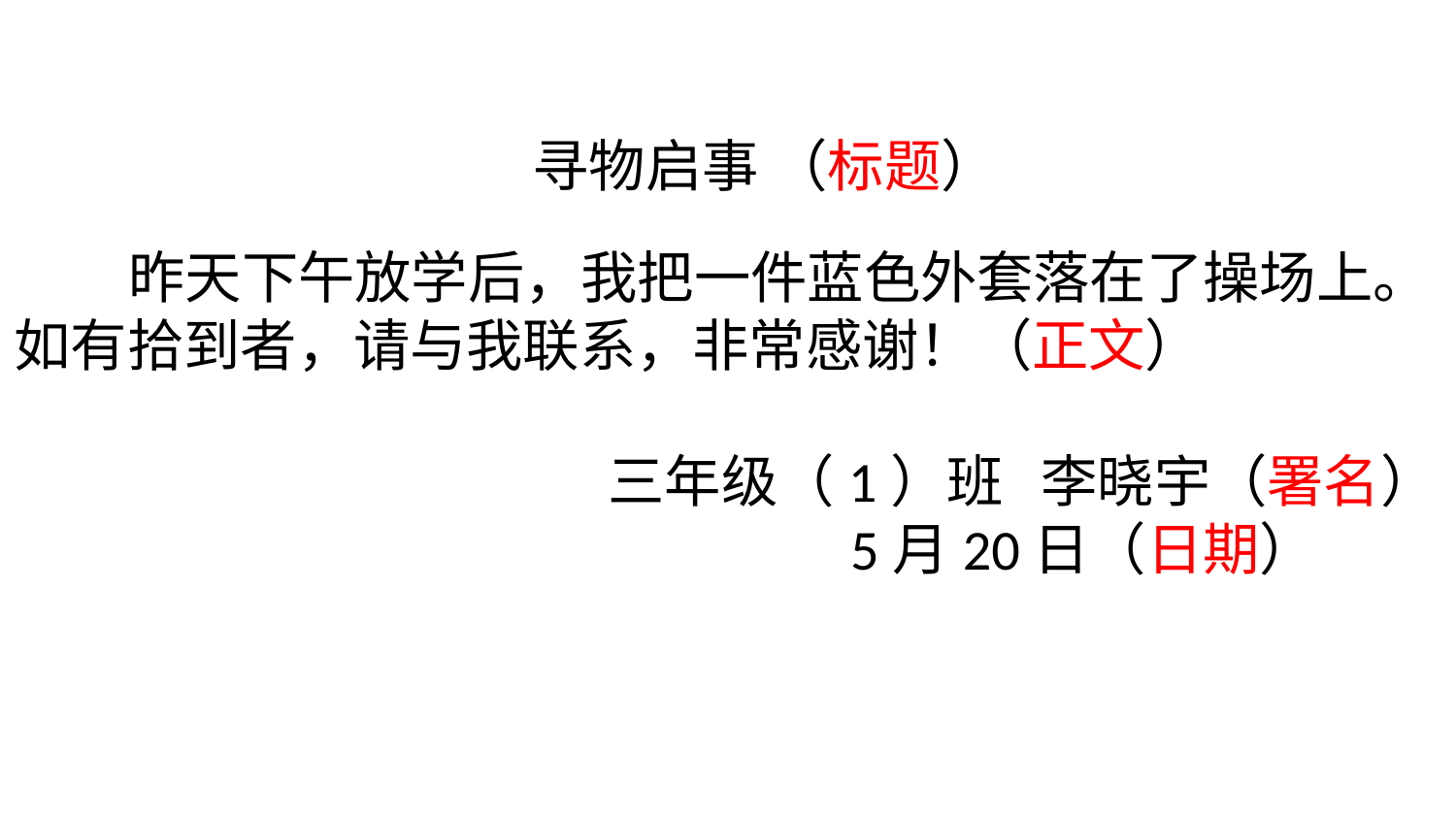

寻物启事 （标题）

        昨天下午放学后，我把一件蓝色外套落在了操场上。如有拾到者，请与我联系，非常感谢！（正文）

                                              三年级（1）班   李晓宇（署名）
                                                                 5月20日（日期）